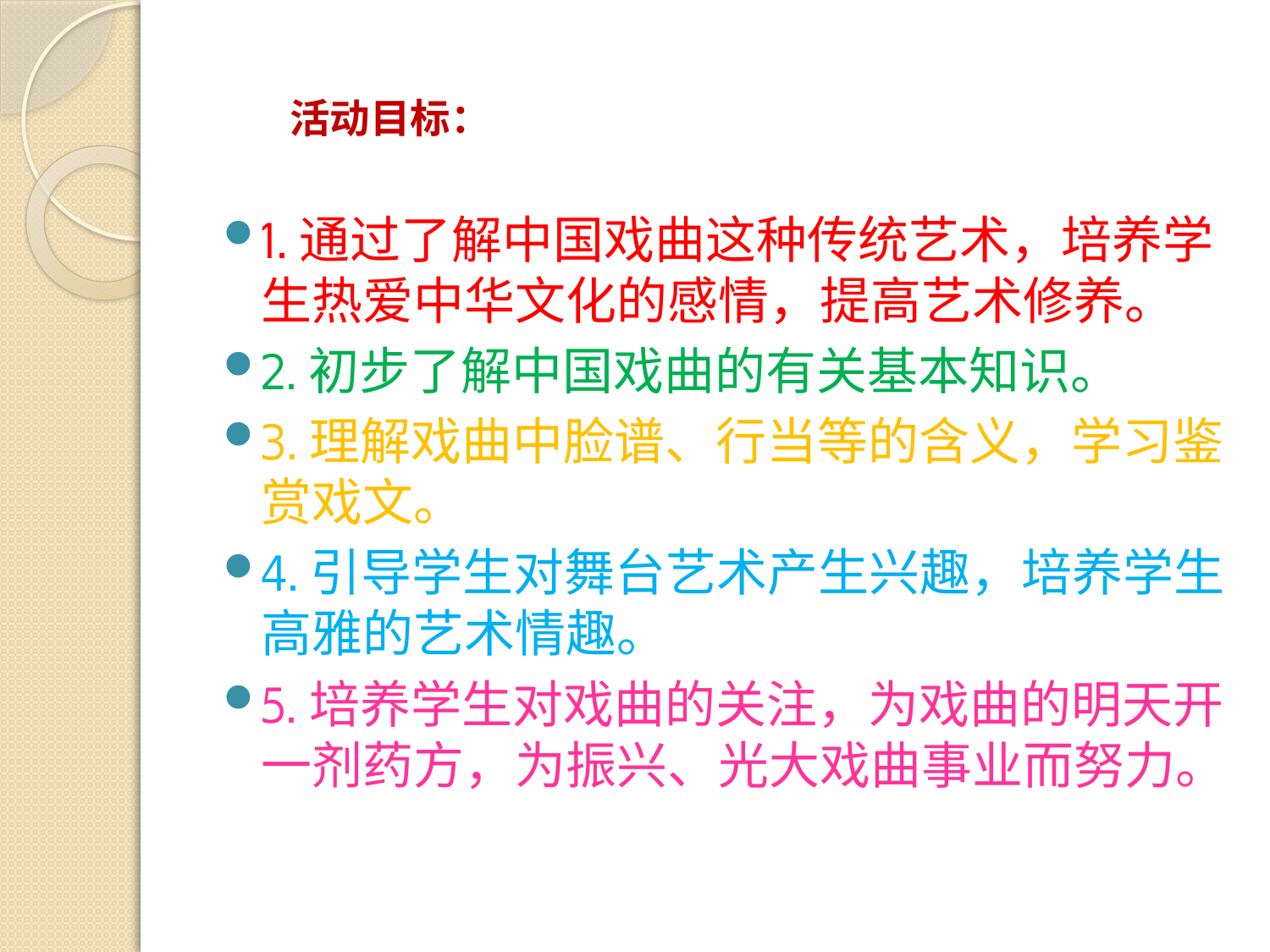

# 活动目标：
1.通过了解中国戏曲这种传统艺术，培养学生热爱中华文化的感情，提高艺术修养。
2.初步了解中国戏曲的有关基本知识。
3.理解戏曲中脸谱、行当等的含义，学习鉴赏戏文。
4.引导学生对舞台艺术产生兴趣，培养学生高雅的艺术情趣。
5.培养学生对戏曲的关注，为戏曲的明天开一剂药方，为振兴、光大戏曲事业而努力。